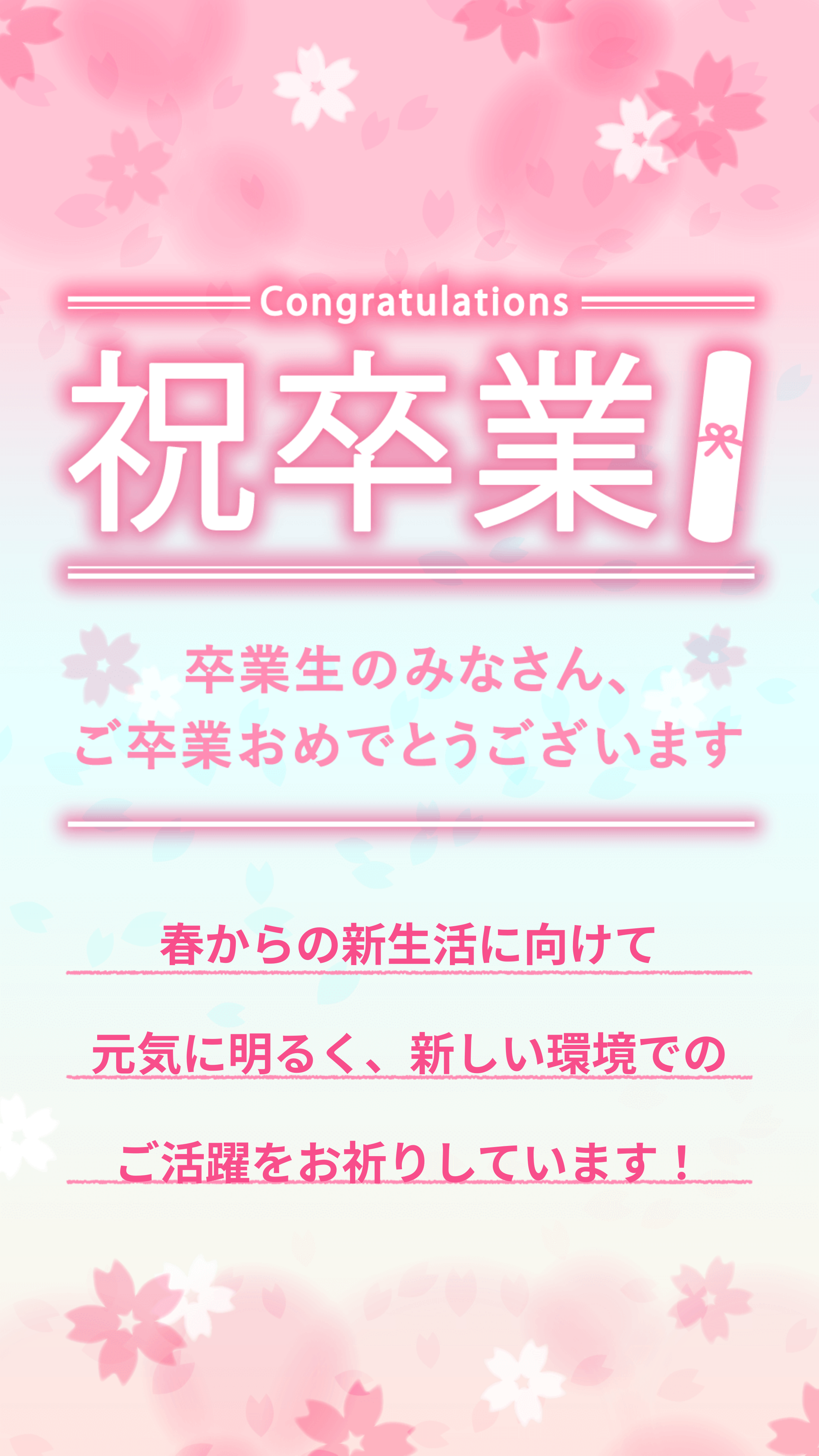

春からの新生活に向けて
元気に明るく、新しい環境での
ご活躍をお祈りしています！